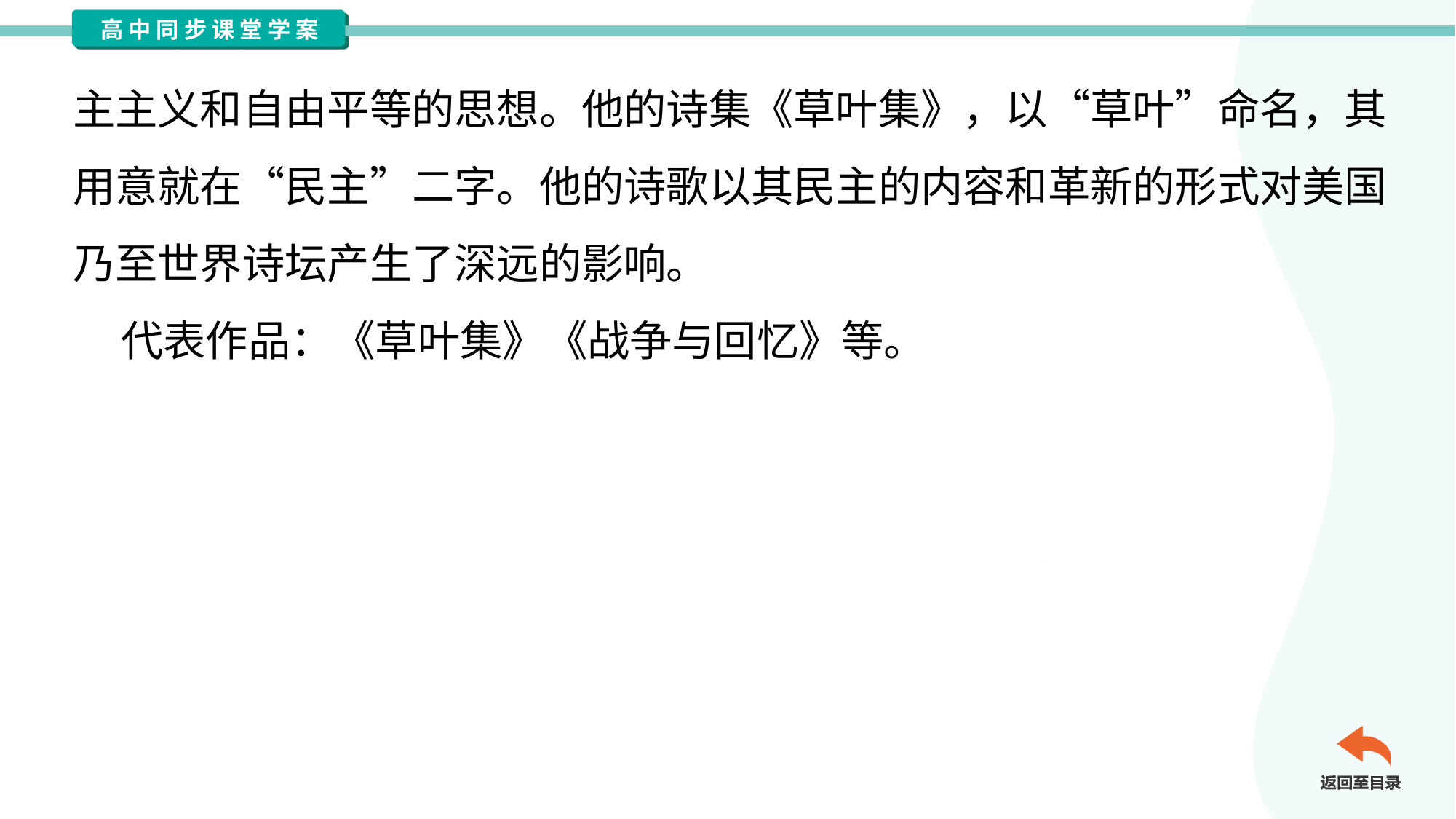

主主义和自由平等的思想。他的诗集《草叶集》，以“草叶”命名，其
用意就在“民主”二字。他的诗歌以其民主的内容和革新的形式对美国
乃至世界诗坛产生了深远的影响。
    代表作品：《草叶集》《战争与回忆》等。